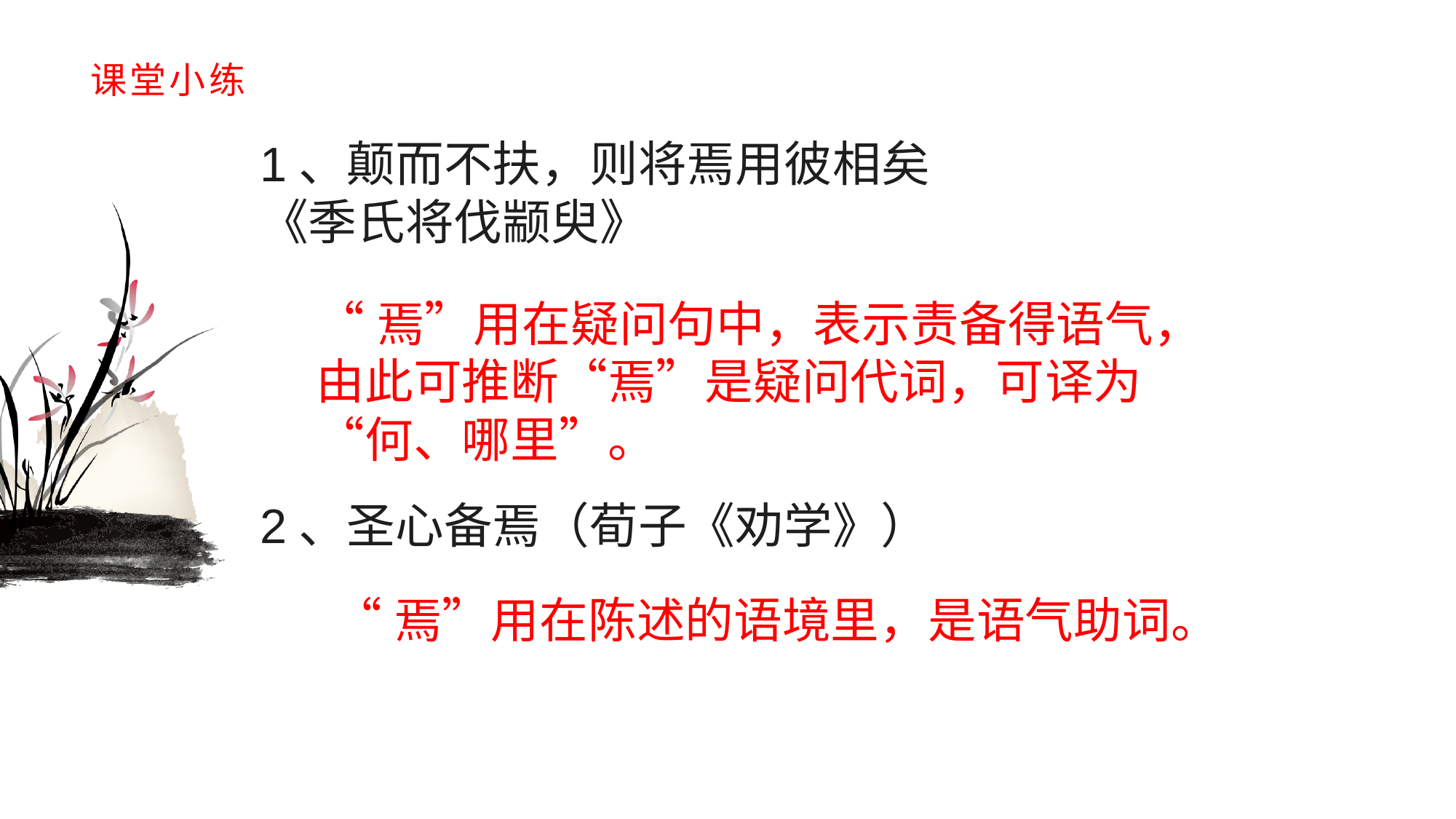

# 课堂小练
1、颠而不扶，则将焉用彼相矣《季氏将伐颛臾》
“焉”用在疑问句中，表示责备得语气，由此可推断“焉”是疑问代词，可译为“何、哪里”。
2、圣心备焉（荀子《劝学》）
“焉”用在陈述的语境里，是语气助词。